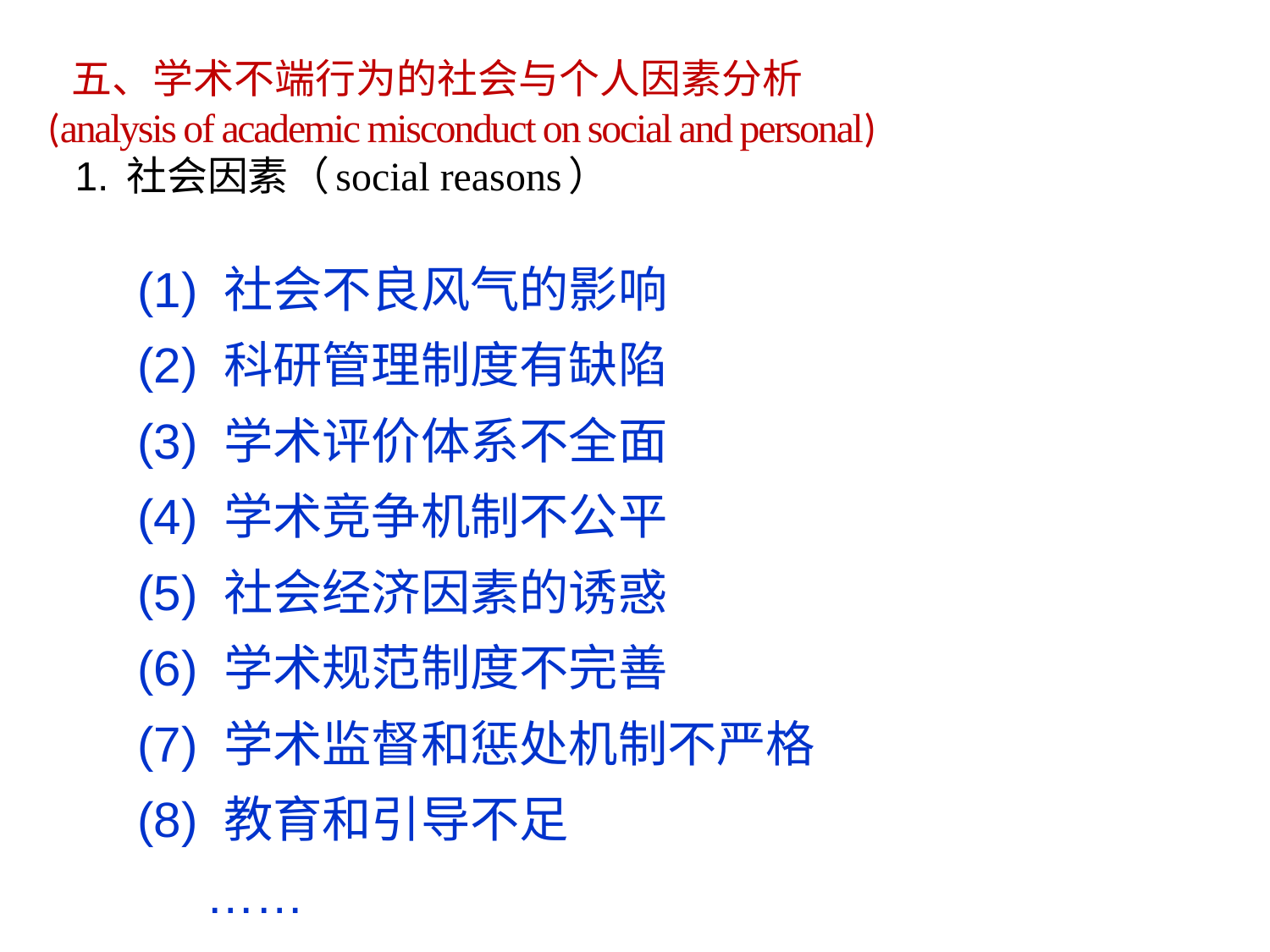

# 五、学术不端行为的社会与个人因素分析 (analysis of academic misconduct on social and personal) 1. 社会因素（social reasons）
(1) 社会不良风气的影响
(2) 科研管理制度有缺陷
(3) 学术评价体系不全面
(4) 学术竞争机制不公平
(5) 社会经济因素的诱惑
(6) 学术规范制度不完善
(7) 学术监督和惩处机制不严格
(8) 教育和引导不足
     ……